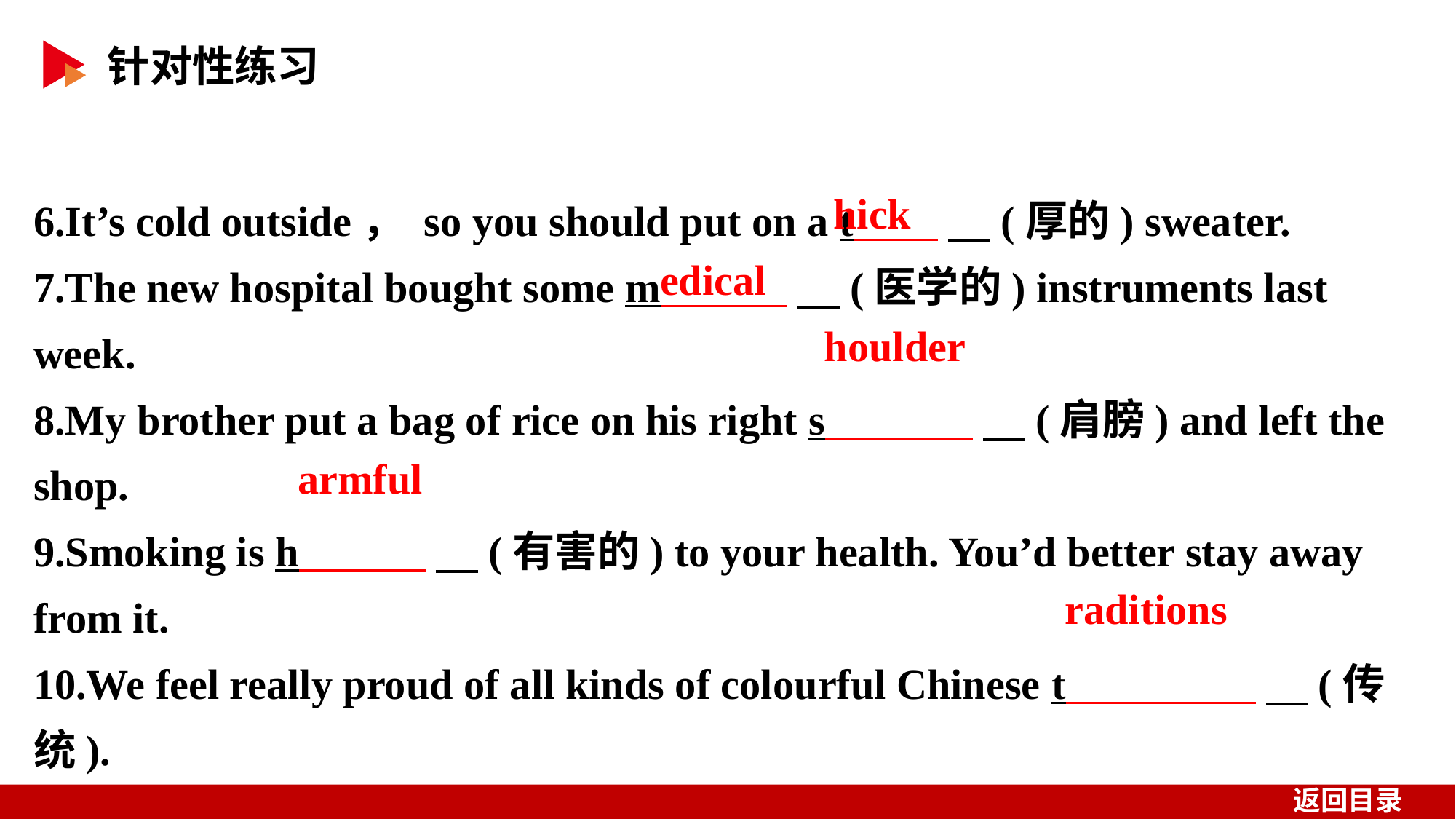

6.It’s cold outside， so you should put on a t        　(厚的) sweater.
7.The new hospital bought some m            　(医学的) instruments last week.
8.My brother put a bag of rice on his right s              　(肩膀) and left the shop.
9.Smoking is h            　(有害的) to your health. You’d better stay away from it.
10.We feel really proud of all kinds of colourful Chinese t                  　(传统).
hick
edical
houlder
armful
raditions